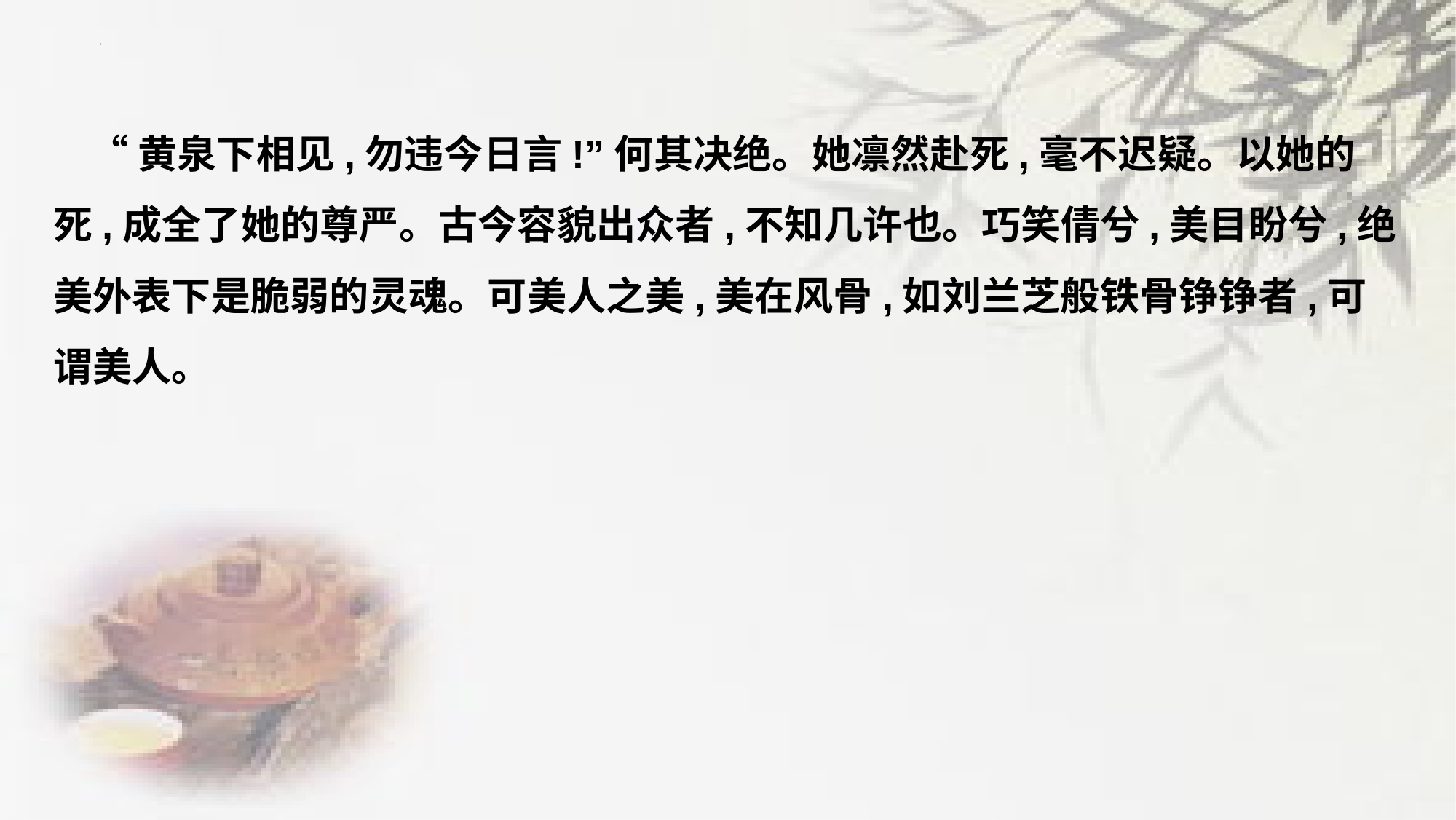

“黄泉下相见,勿违今日言!”何其决绝。她凛然赴死,毫不迟疑。以她的死,成全了她的尊严。古今容貌出众者,不知几许也。巧笑倩兮,美目盼兮,绝美外表下是脆弱的灵魂。可美人之美,美在风骨,如刘兰芝般铁骨铮铮者,可谓美人。